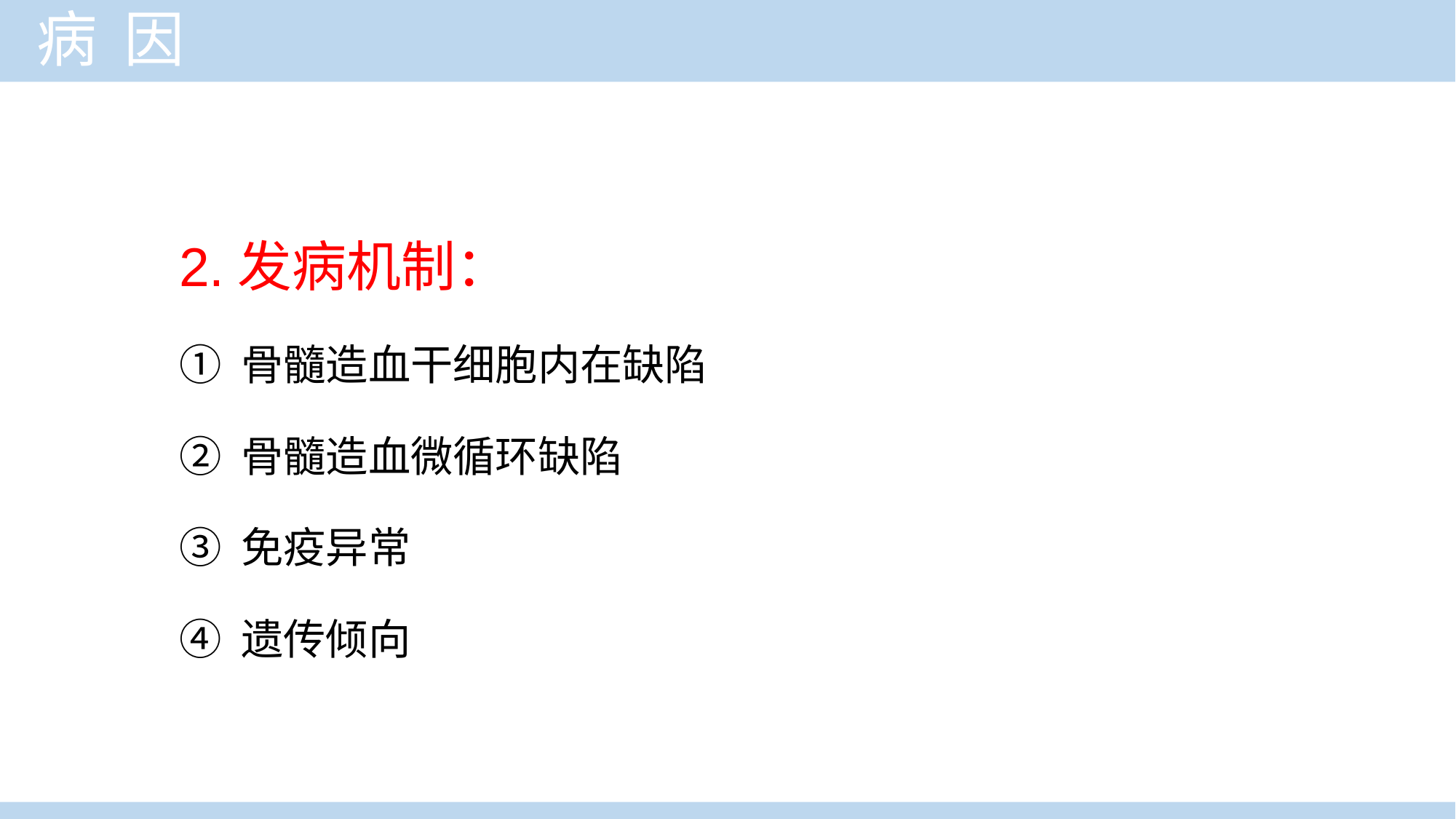

病  因
2.发病机制：
① 骨髓造血干细胞内在缺陷
② 骨髓造血微循环缺陷
③ 免疫异常
④ 遗传倾向